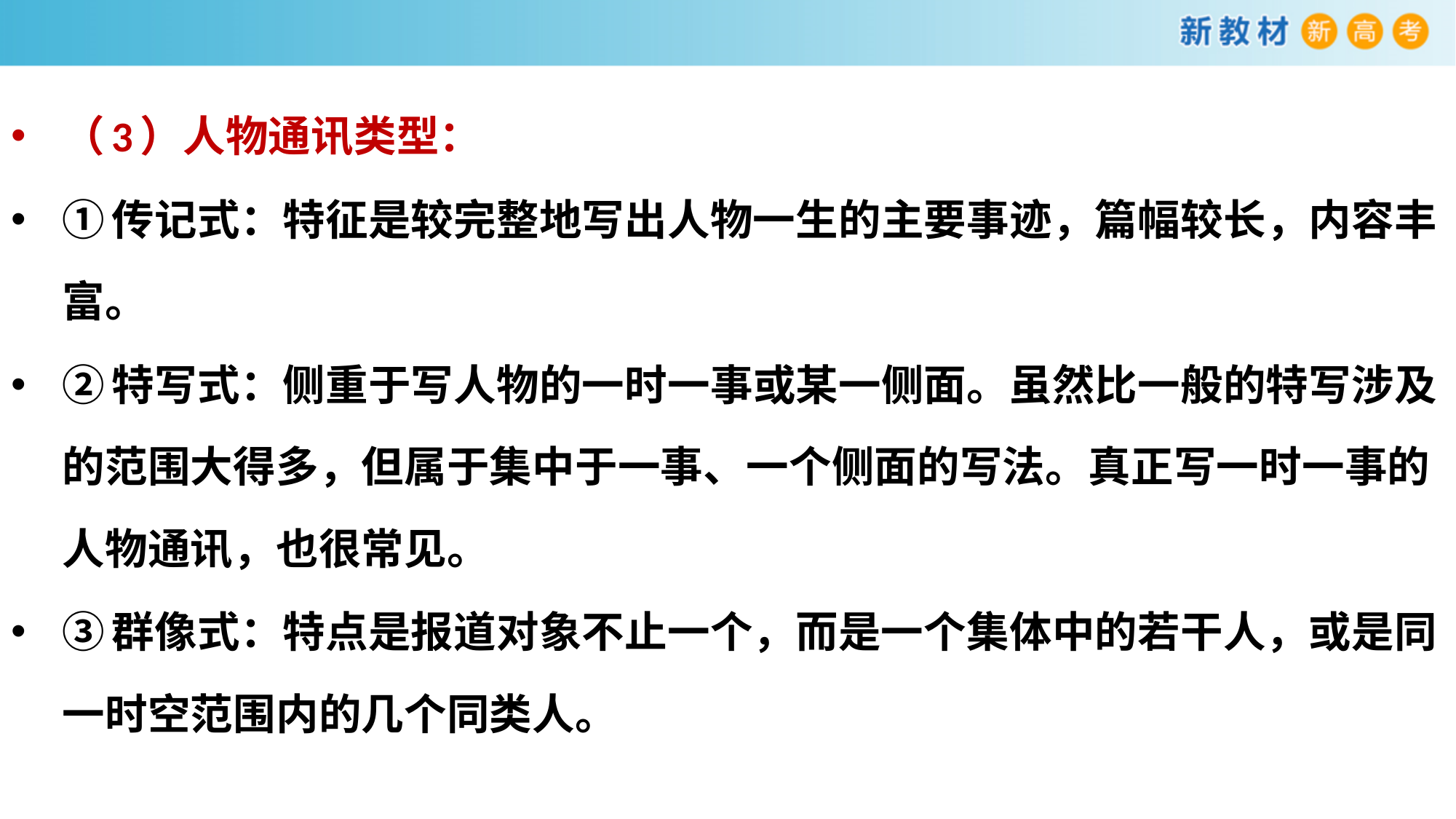

（3）人物通讯类型：
①传记式：特征是较完整地写出人物一生的主要事迹，篇幅较长，内容丰富。
②特写式：侧重于写人物的一时一事或某一侧面。虽然比一般的特写涉及的范围大得多，但属于集中于一事、一个侧面的写法。真正写一时一事的人物通讯，也很常见。
③群像式：特点是报道对象不止一个，而是一个集体中的若干人，或是同一时空范围内的几个同类人。